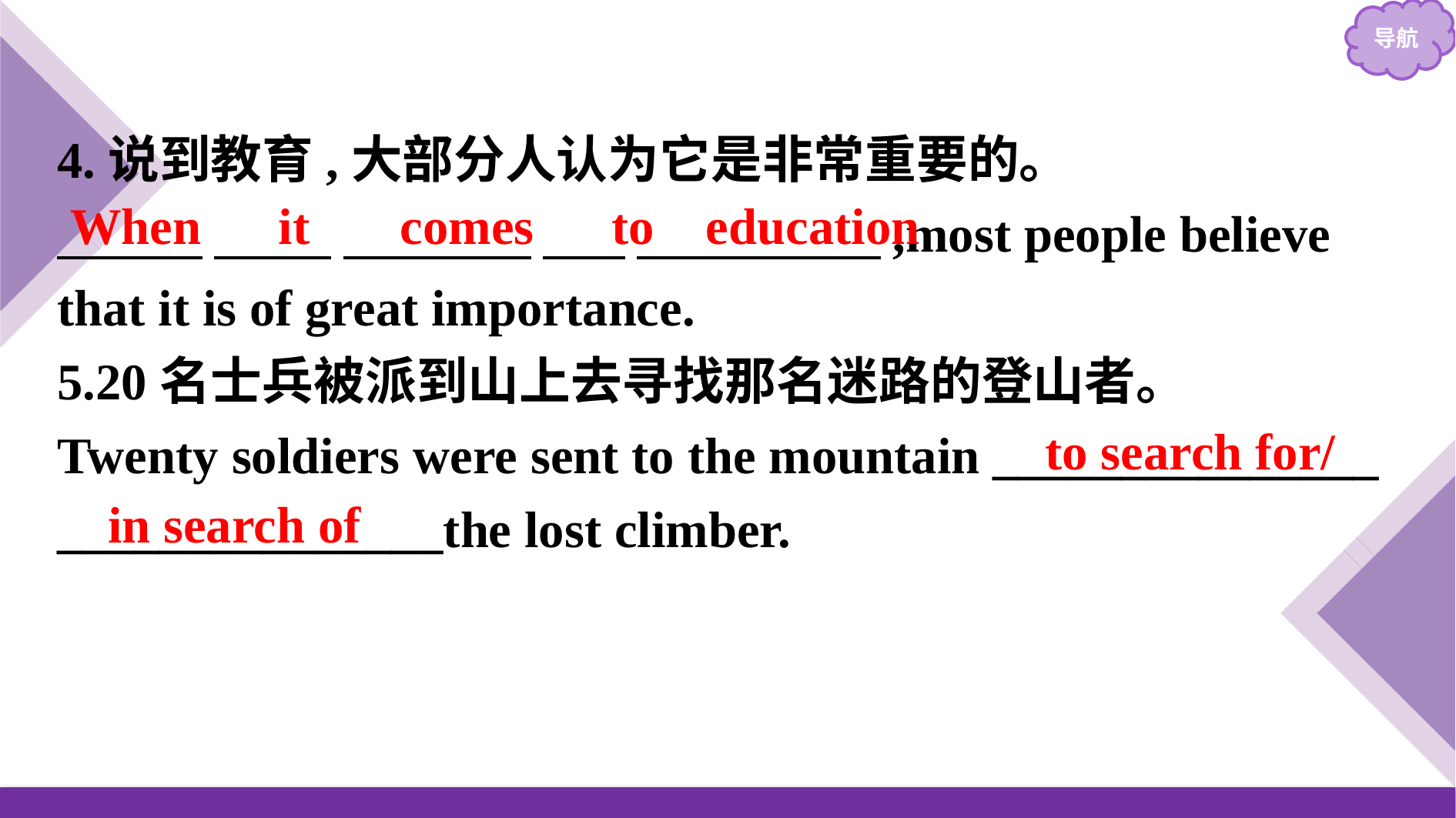

4.说到教育,大部分人认为它是非常重要的。
　                                             　　            ,most people believe that it is of great importance.
5.20名士兵被派到山上去寻找那名迷路的登山者。
Twenty soldiers were sent to the mountain _______________
_______________the lost climber.
When      it       comes      to    education
to search for/
in search of